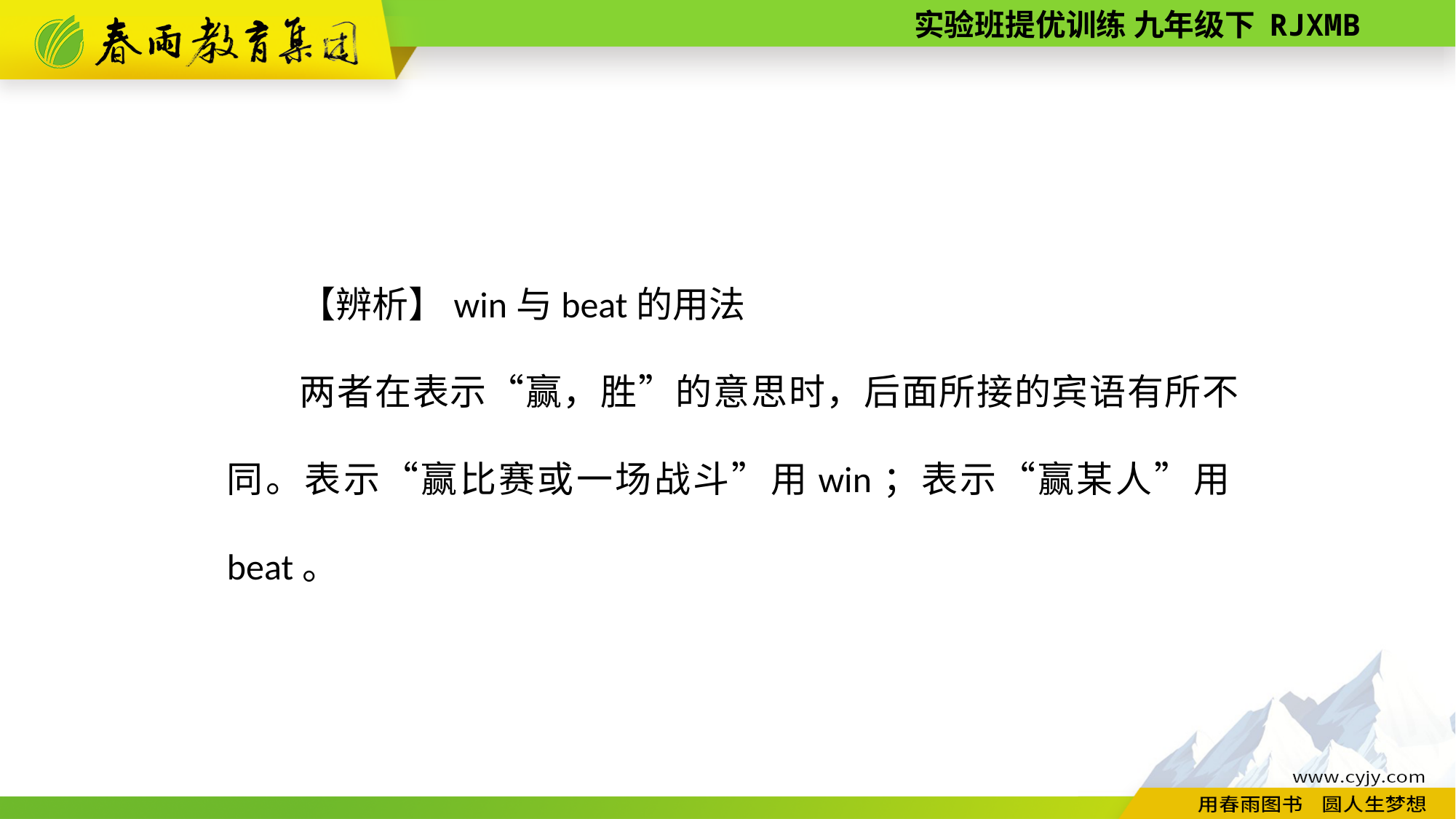

【辨析】win与beat的用法
两者在表示“赢，胜”的意思时，后面所接的宾语有所不同。表示“赢比赛或一场战斗”用win；表示“赢某人”用beat。